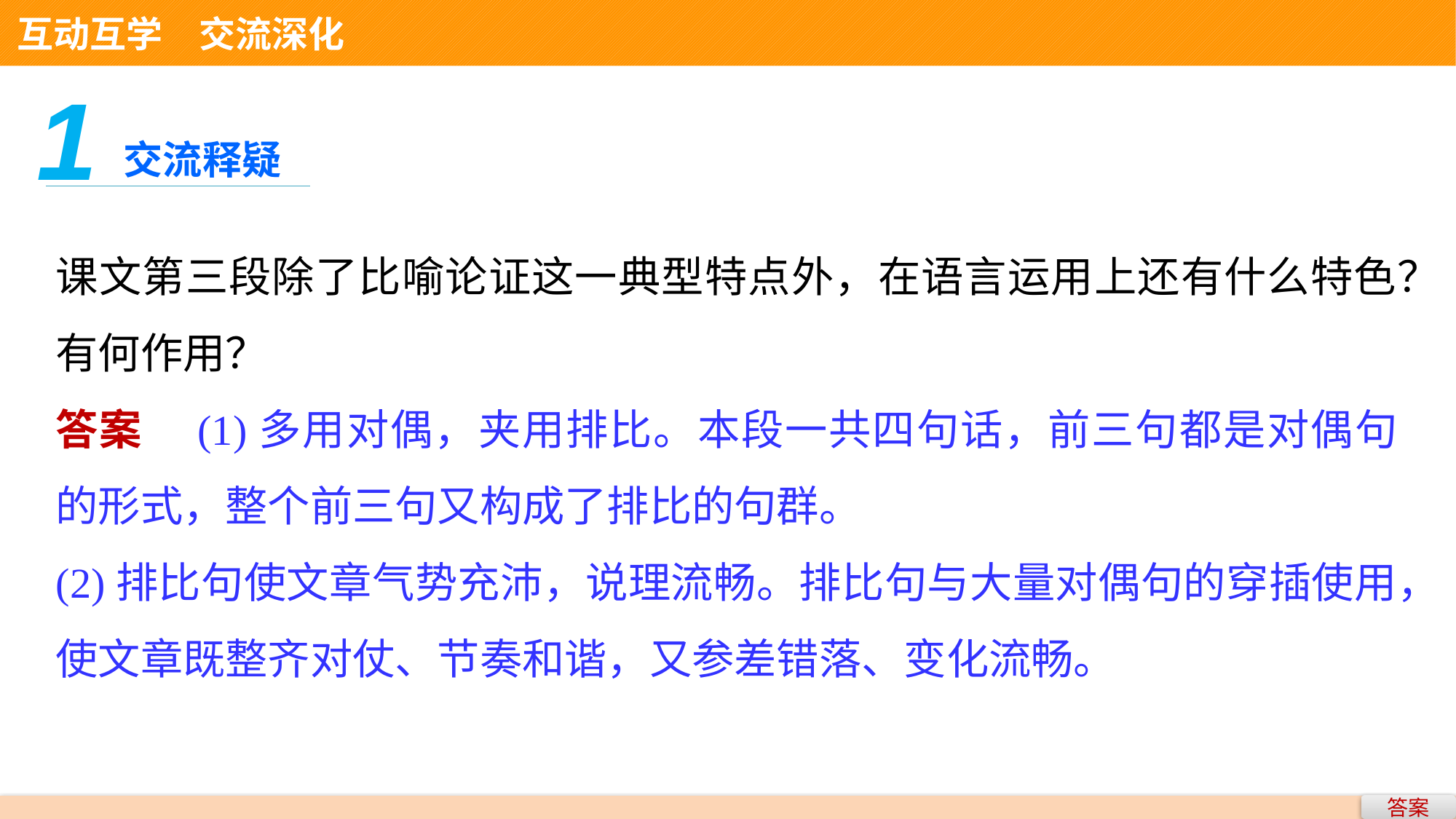

互动互学　交流深化
1
交流释疑
课文第三段除了比喻论证这一典型特点外，在语言运用上还有什么特色？有何作用？
答案　(1)多用对偶，夹用排比。本段一共四句话，前三句都是对偶句的形式，整个前三句又构成了排比的句群。
(2)排比句使文章气势充沛，说理流畅。排比句与大量对偶句的穿插使用，使文章既整齐对仗、节奏和谐，又参差错落、变化流畅。
答案